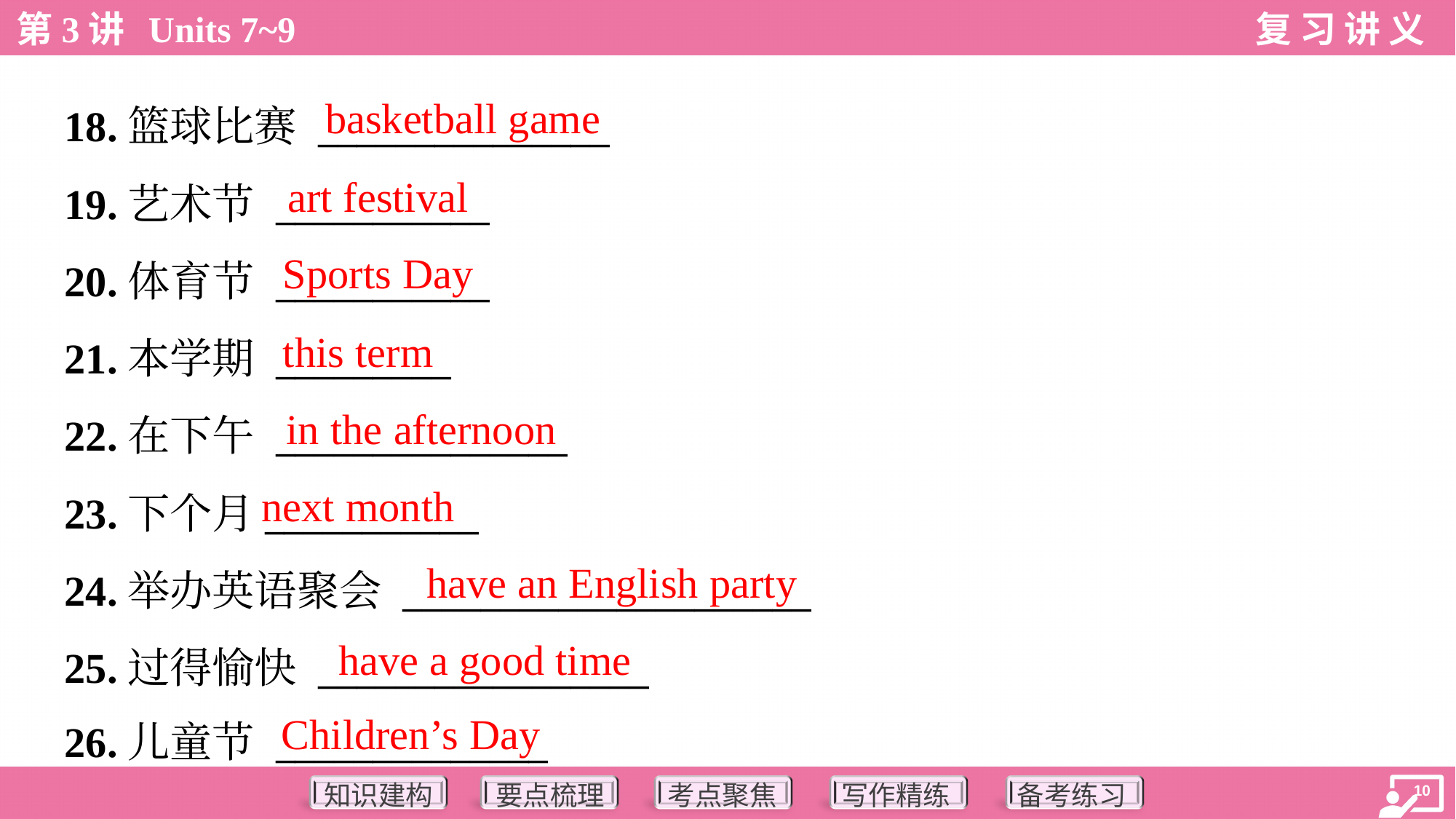

basketball game
18.篮球比赛 _______________
19.艺术节 ___________
20.体育节 ___________
21.本学期 _________
22.在下午 _______________
23.下个月___________
24.举办英语聚会 _____________________
25.过得愉快 _________________
26.儿童节 ______________
art festival
Sports Day
this term
in the afternoon
next month
have an English party
have a good time
Children’s Day